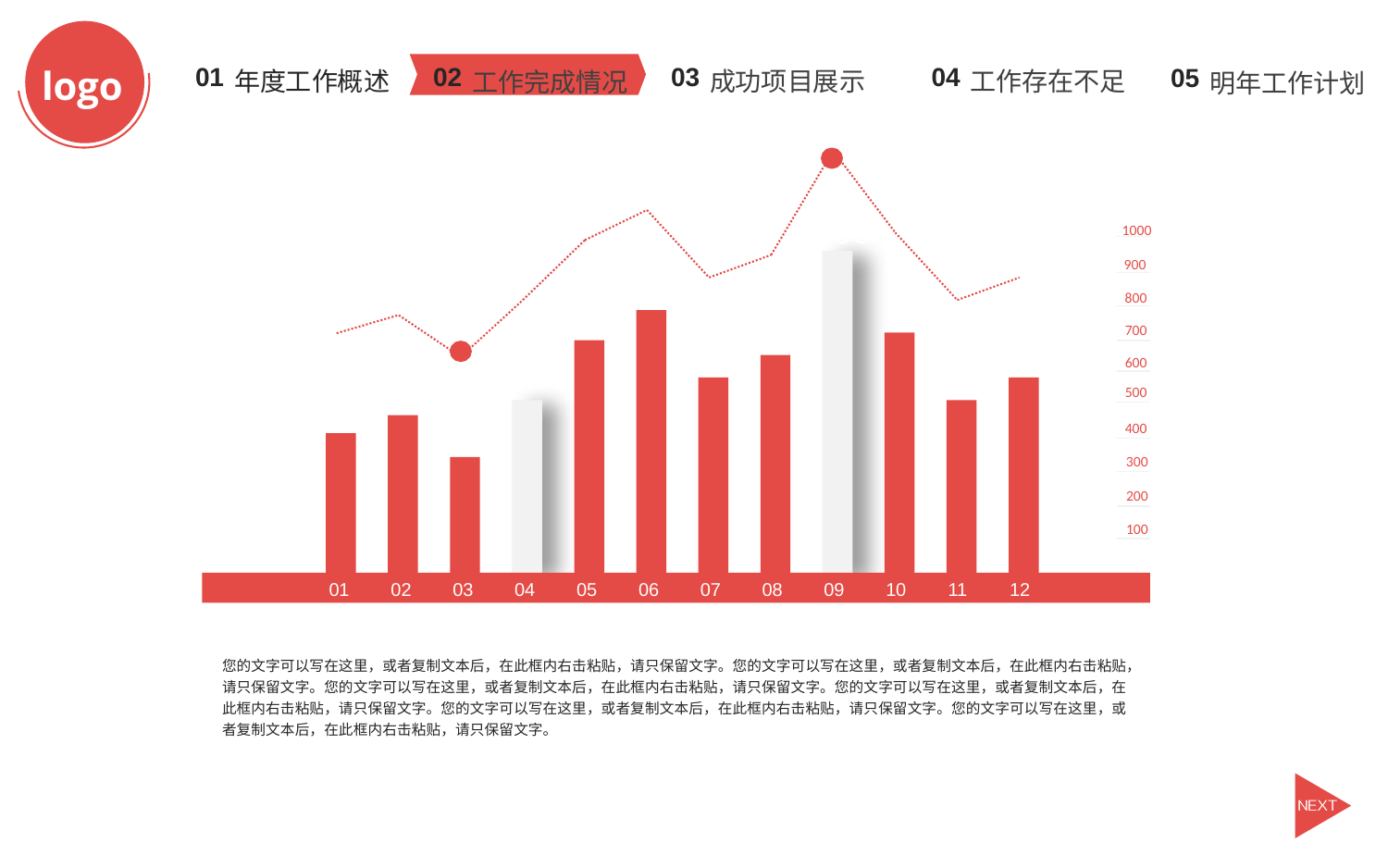

logo
成功项目展示
工作存在不足
年度工作概述
工作完成情况
明年工作计划
03
04
02
01

05

980
1000
900
800
700
600
500
400
300
200
100

350

01
02
03
04
05
06
07
08
09
10
11
12

点击添加标题
您的文字可以写在这里，或者复制文本后，在此框内右击粘贴，请只保留文字。您的文字可以写在这里，或者复制文本后，在此框内右击粘贴，请只保留文字。您的文字可以写在这里，或者复制文本后，在此框内右击粘贴，请只保留文字。您的文字可以写在这里，或者复制文本后，在此框内右击粘贴，请只保留文字。您的文字可以写在这里，或者复制文本后，在此框内右击粘贴，请只保留文字。您的文字可以写在这里，或者复制文本后，在此框内右击粘贴，请只保留文字。